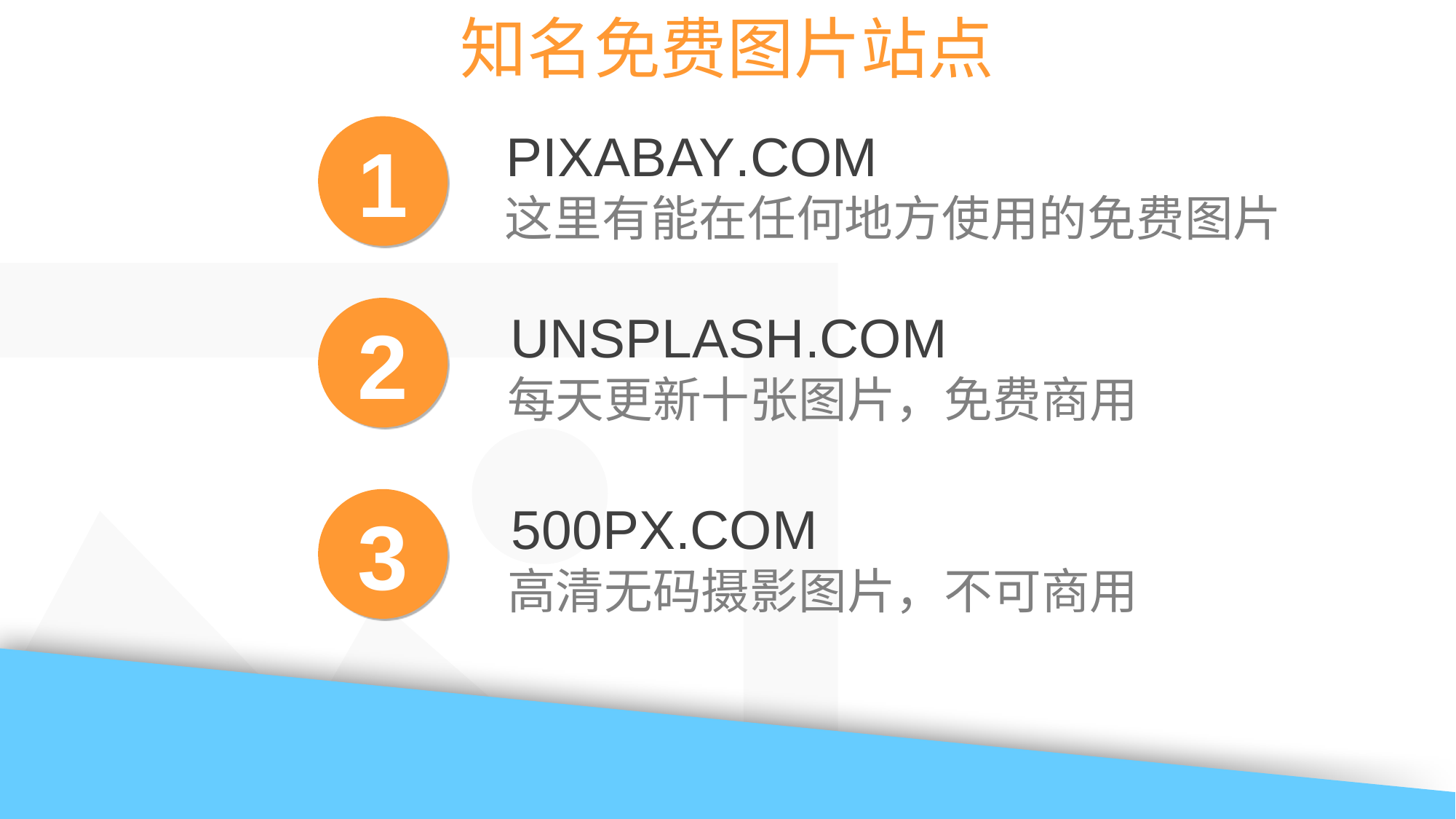

知名免费图片站点
1
PIXABAY.COM
这里有能在任何地方使用的免费图片

2
UNSPLASH.COM
每天更新十张图片，免费商用
3
500PX.COM
高清无码摄影图片，不可商用